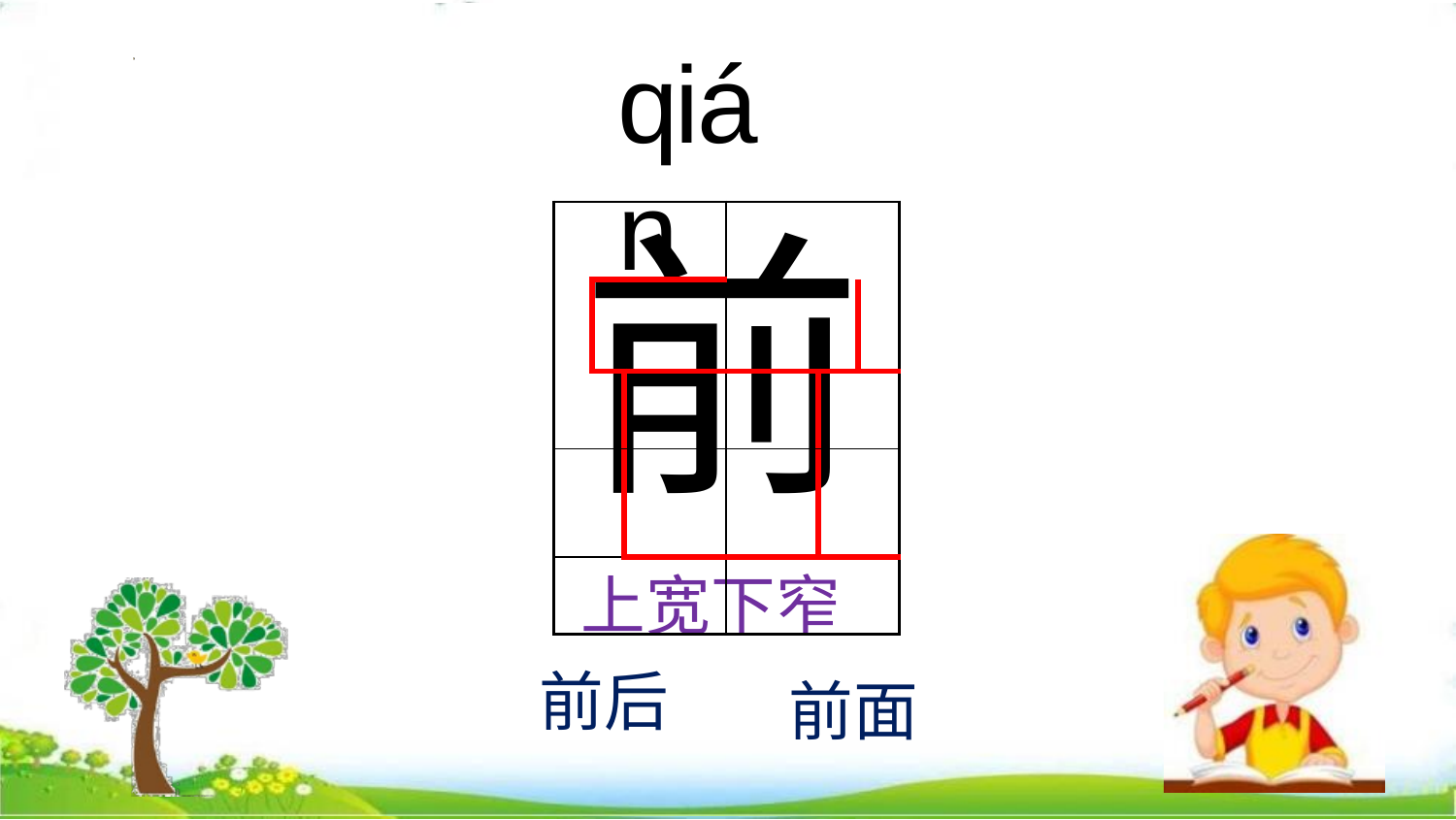

# qián
|  |  |  |  |  |  |
| --- | --- | --- | --- | --- | --- |
|  |  |  |  |  |  |
|  |  |  |  |  |  |
|  |  |  |  |  |  |
|  |  |  |  |  |  |
前

上宽下窄

前后
前面